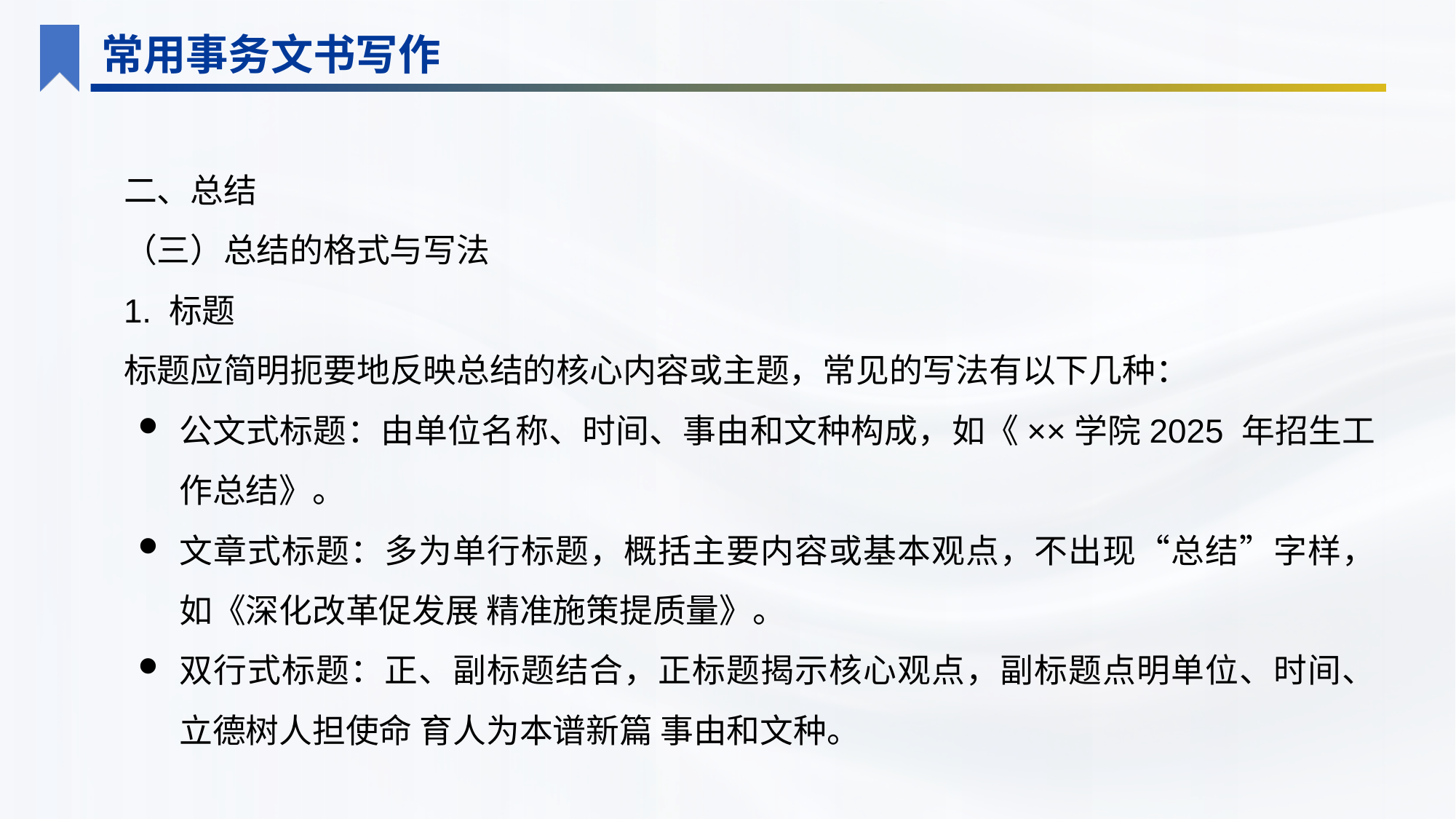

常用事务文书写作
二、总结
（三）总结的格式与写法
1. 标题
标题应简明扼要地反映总结的核心内容或主题，常见的写法有以下几种：
公文式标题：由单位名称、时间、事由和文种构成，如《××学院2025 年招生工作总结》。
文章式标题：多为单行标题，概括主要内容或基本观点，不出现“总结”字样，如《深化改革促发展 精准施策提质量》。
双行式标题：正、副标题结合，正标题揭示核心观点，副标题点明单位、时间、立德树人担使命 育人为本谱新篇 事由和文种。